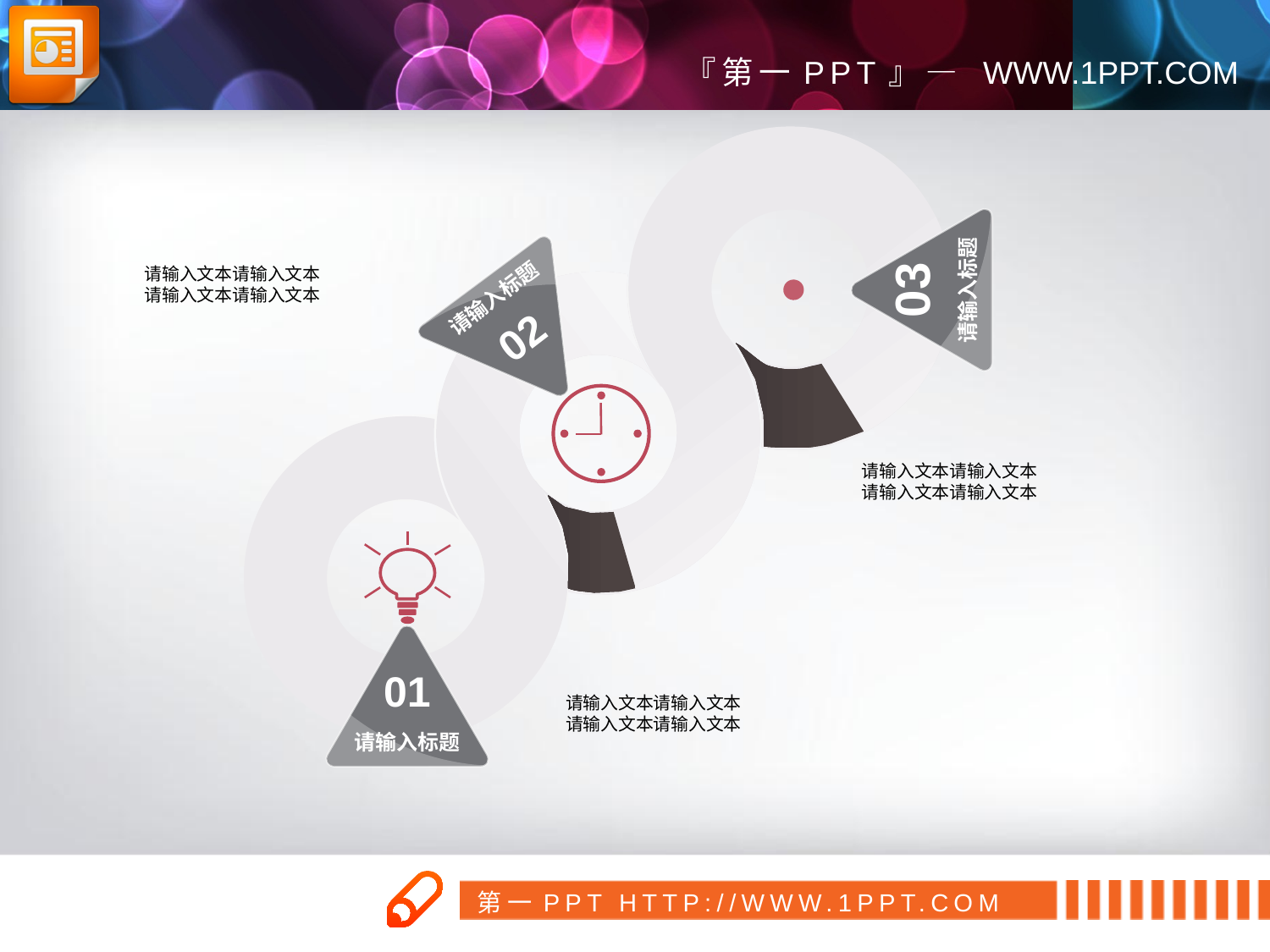

03

请输入标题
请输入标题
02

01

请输入标题
请输入文本请输入文本
请输入文本请输入文本
请输入文本请输入文本
请输入文本请输入文本
请输入文本请输入文本
请输入文本请输入文本